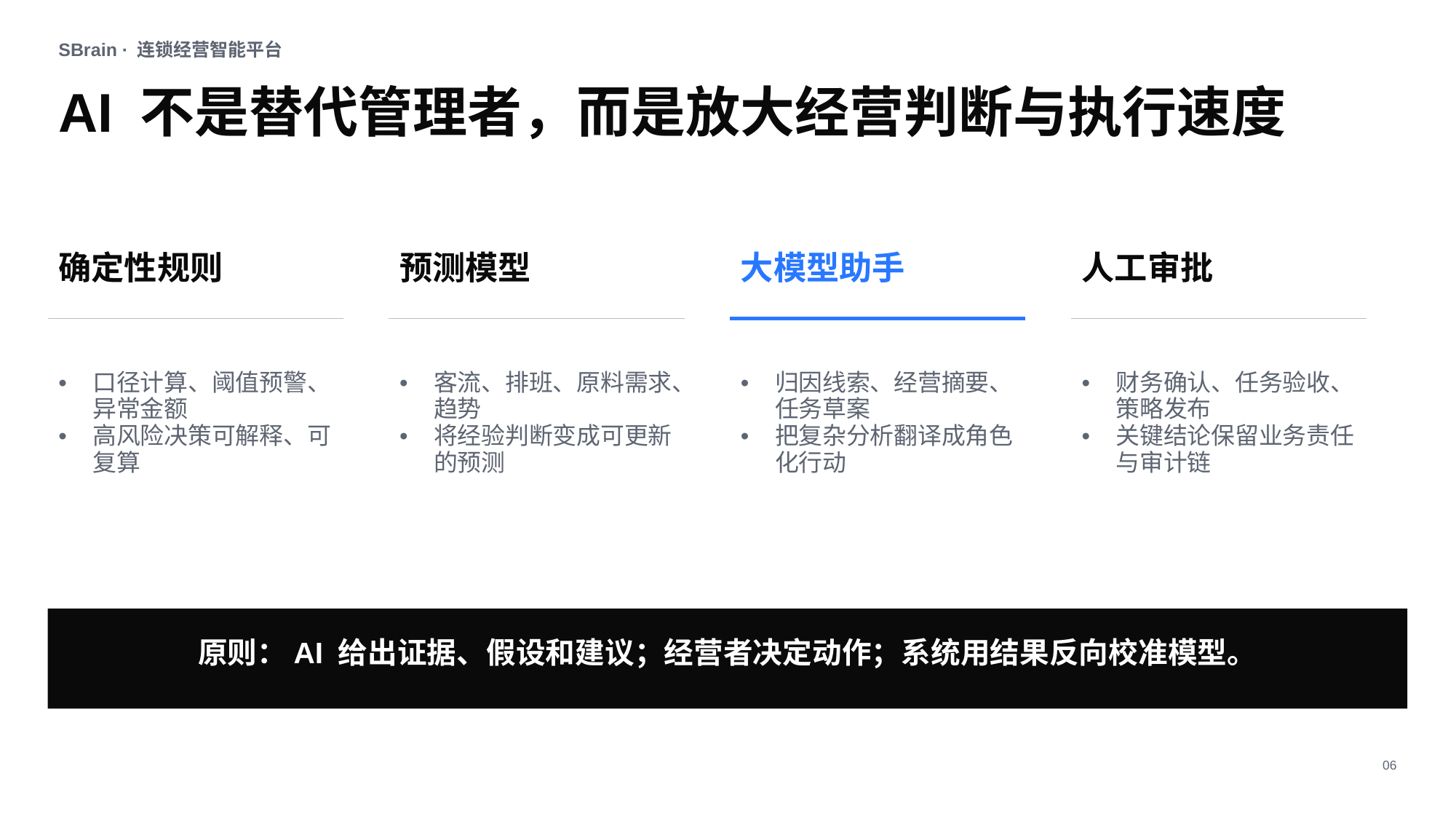

SBrain · 连锁经营智能平台
AI 不是替代管理者，而是放大经营判断与执行速度
确定性规则
预测模型
大模型助手
人工审批
口径计算、阈值预警、异常金额
高风险决策可解释、可复算
客流、排班、原料需求、趋势
将经验判断变成可更新的预测
归因线索、经营摘要、任务草案
把复杂分析翻译成角色化行动
财务确认、任务验收、策略发布
关键结论保留业务责任与审计链

原则：AI 给出证据、假设和建议；经营者决定动作；系统用结果反向校准模型。
06